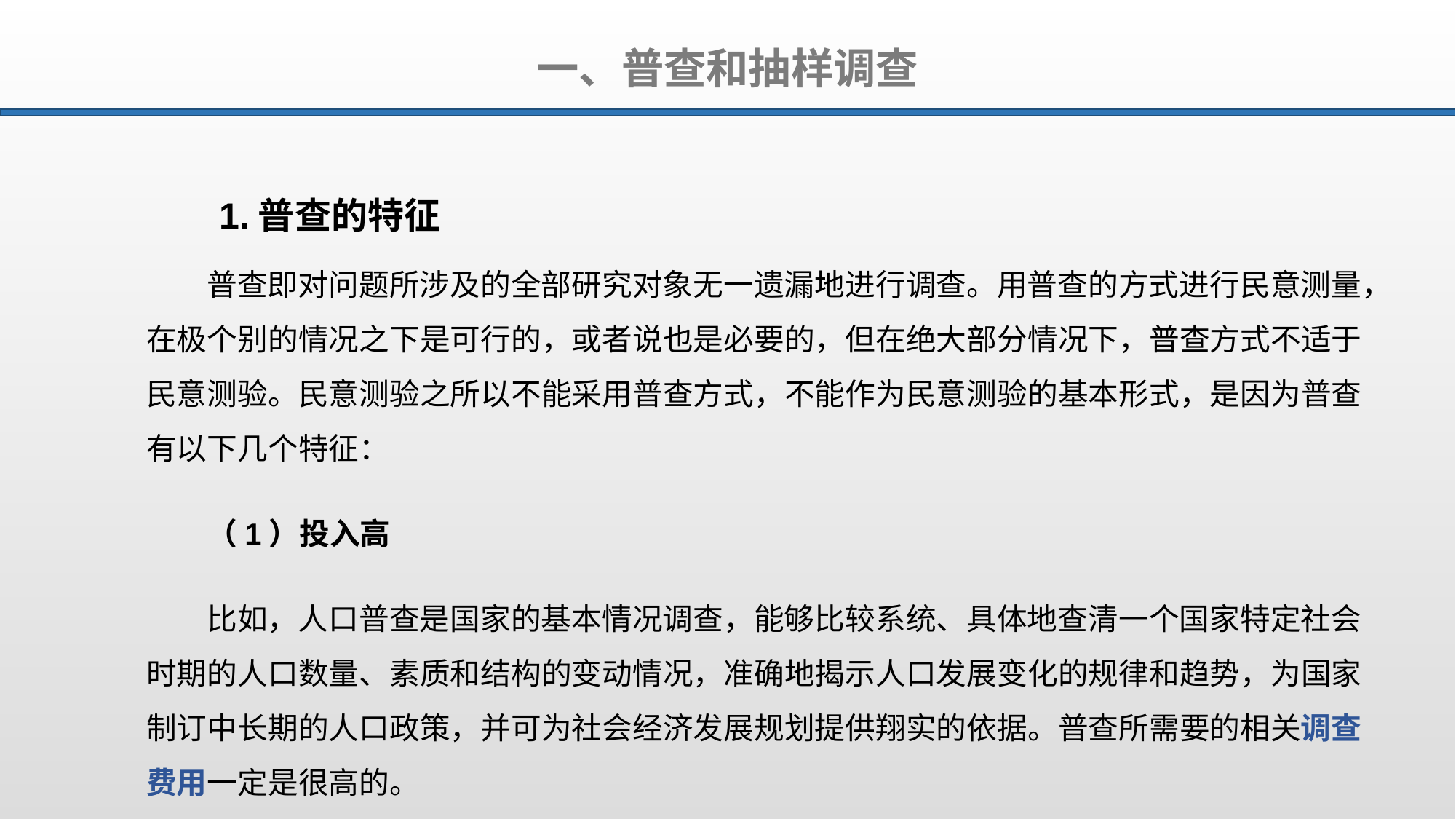

一、普查和抽样调查

1.普查的特征
普查即对问题所涉及的全部研究对象无一遗漏地进行调查。用普查的方式进行民意测量，在极个别的情况之下是可行的，或者说也是必要的，但在绝大部分情况下，普查方式不适于民意测验。民意测验之所以不能采用普查方式，不能作为民意测验的基本形式，是因为普查有以下几个特征：
（1）投入高
比如，人口普查是国家的基本情况调查，能够比较系统、具体地查清一个国家特定社会时期的人口数量、素质和结构的变动情况，准确地揭示人口发展变化的规律和趋势，为国家制订中长期的人口政策，并可为社会经济发展规划提供翔实的依据。普查所需要的相关调查费用一定是很高的。